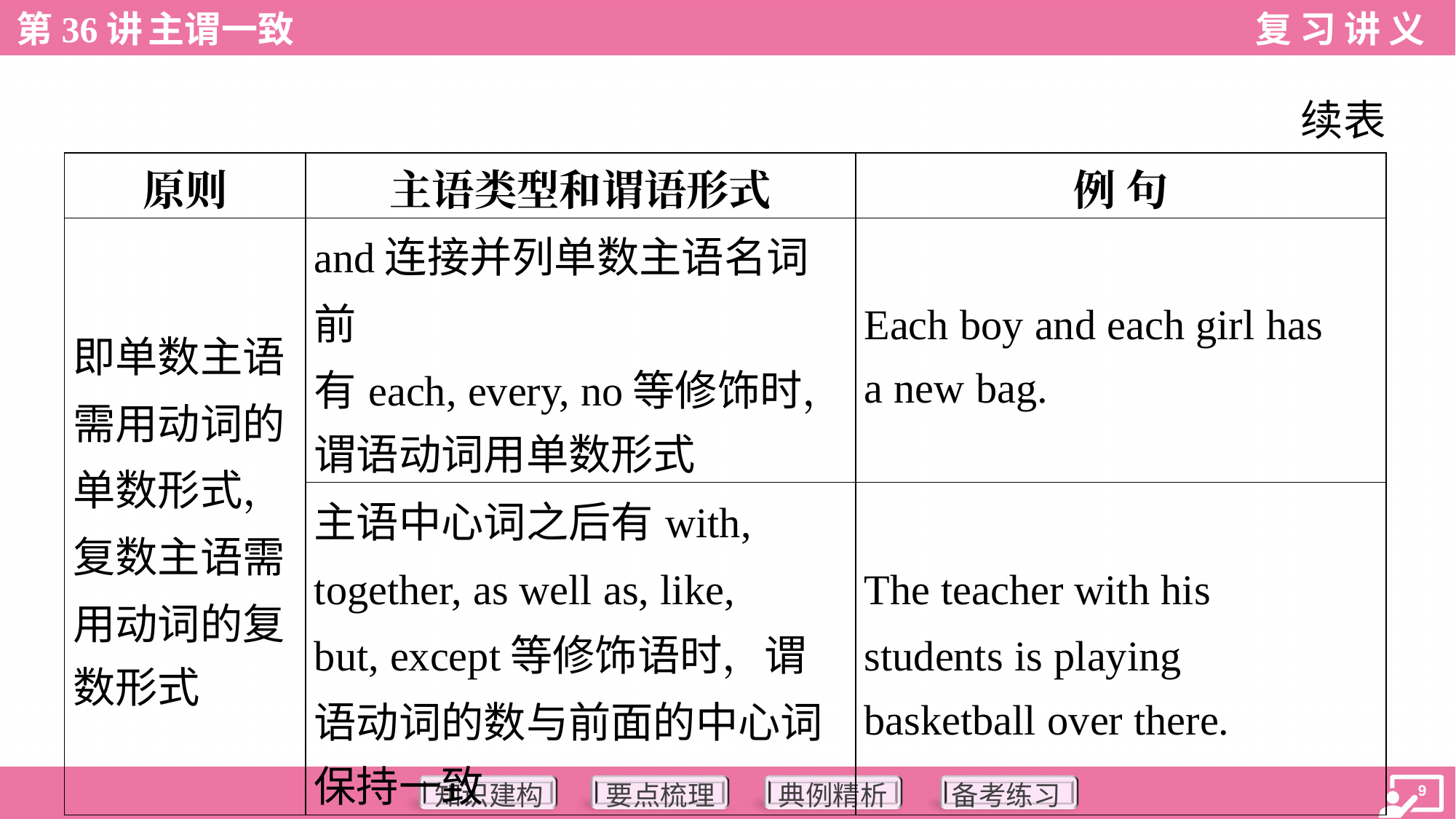

续表
| 原则 | 主语类型和谓语形式 | 例 句 |
| --- | --- | --- |
| 即单数主语 需用动词的 单数形式， 复数主语需 用动词的复 数形式 | and连接并列单数主语名词前 有each, every, no等修饰时， 谓语动词用单数形式 | Each boy and each girl has a new bag. |
|  | 主语中心词之后有with, together, as well as, like, but, except等修饰语时，谓 语动词的数与前面的中心词 保持一致 | The teacher with his students is playing basketball over there. |